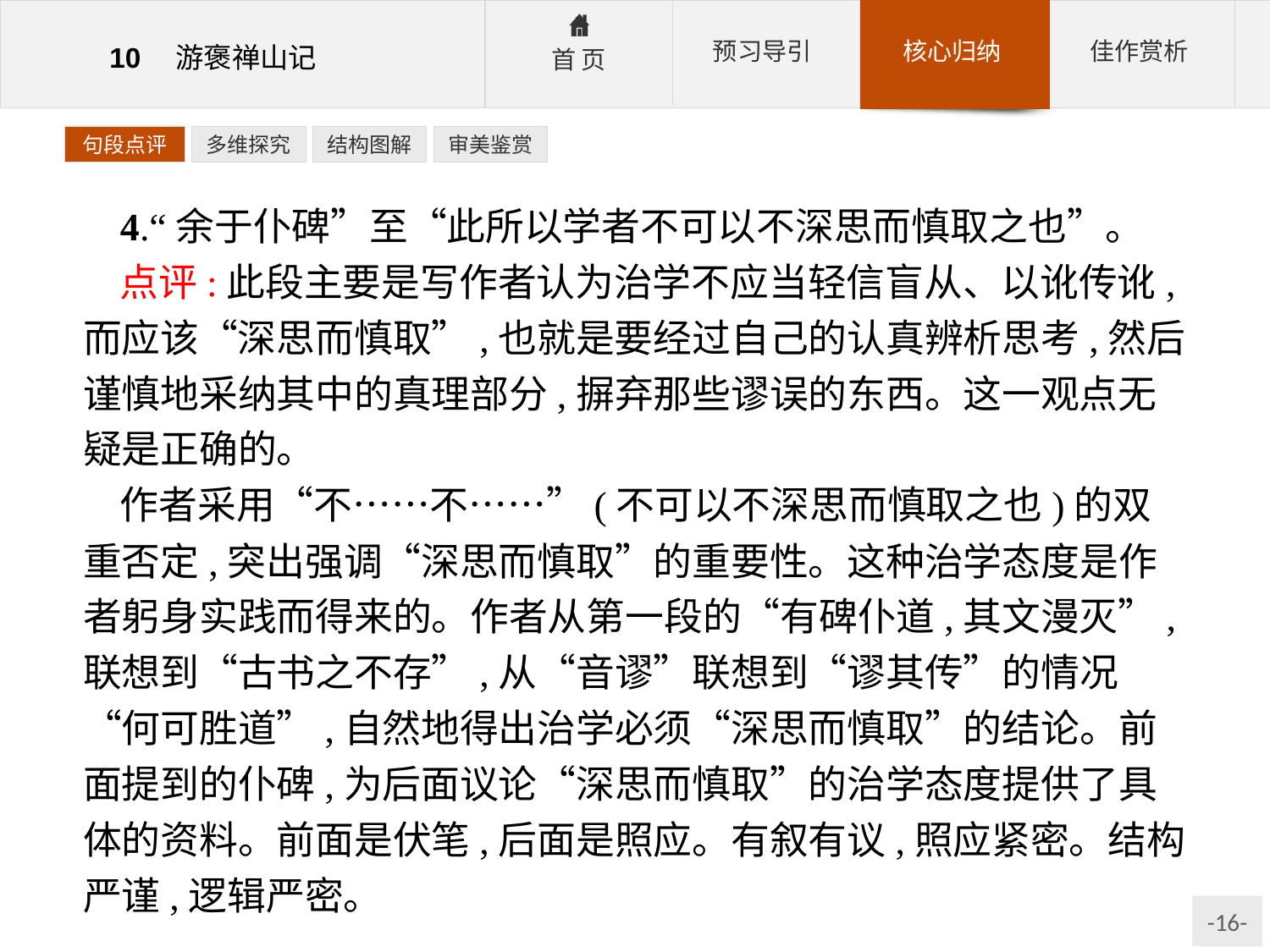

句段点评
多维探究
结构图解
审美鉴赏
4.“余于仆碑”至“此所以学者不可以不深思而慎取之也”。
点评:此段主要是写作者认为治学不应当轻信盲从、以讹传讹,而应该“深思而慎取”,也就是要经过自己的认真辨析思考,然后谨慎地采纳其中的真理部分,摒弃那些谬误的东西。这一观点无疑是正确的。
作者采用“不……不……”(不可以不深思而慎取之也)的双重否定,突出强调“深思而慎取”的重要性。这种治学态度是作者躬身实践而得来的。作者从第一段的“有碑仆道,其文漫灭”,联想到“古书之不存”,从“音谬”联想到“谬其传”的情况“何可胜道”,自然地得出治学必须“深思而慎取”的结论。前面提到的仆碑,为后面议论“深思而慎取”的治学态度提供了具体的资料。前面是伏笔,后面是照应。有叙有议,照应紧密。结构严谨,逻辑严密。